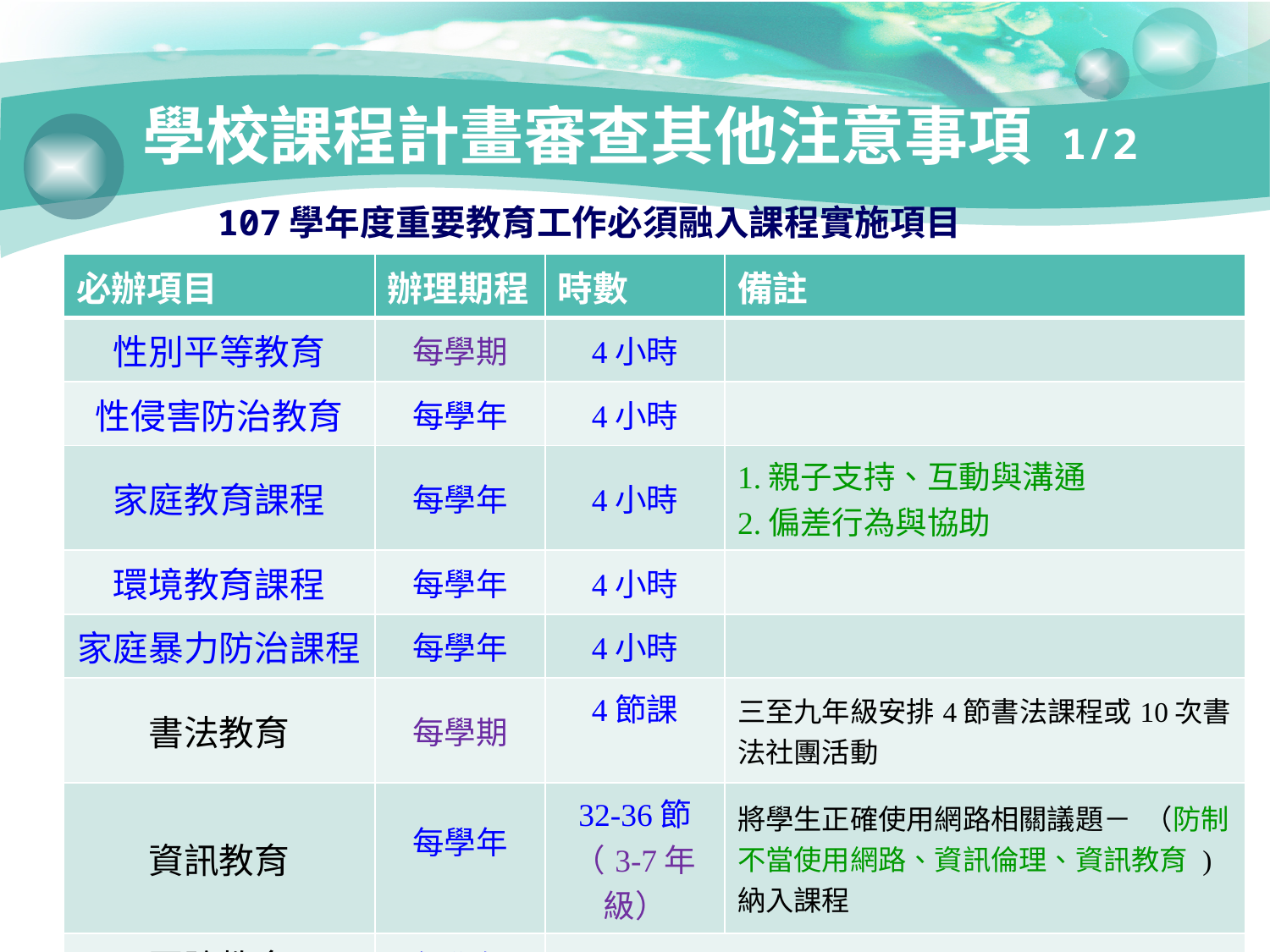

# 學校課程計畫審查其他注意事項 1/2
107學年度重要教育工作必須融入課程實施項目
| 必辦項目 | 辦理期程 | 時數 | 備註 |
| --- | --- | --- | --- |
| 性別平等教育 | 每學期 | 4小時 |  |
| 性侵害防治教育 | 每學年 | 4小時 |  |
| 家庭教育課程 | 每學年 | 4小時 | 1.親子支持、互動與溝通 2.偏差行為與協助 |
| 環境教育課程 | 每學年 | 4小時 |  |
| 家庭暴力防治課程 | 每學年 | 4小時 |  |
| 書法教育 | 每學期 | 4節課 | 三至九年級安排4節書法課程或10次書法社團活動 |
| 資訊教育 | 每學年 | 32-36節 （3-7年級） | 將學生正確使用網路相關議題－ （防制不當使用網路、資訊倫理、資訊教育 )納入課程 |
| 國防教育 | 每學年 | 請融入或安排於學校教育與宣導活動實施 |  |
| 品德教育 | 每學年 | 納入課程計畫中並進行部分固定時數或時段之品德教育教學 |  |